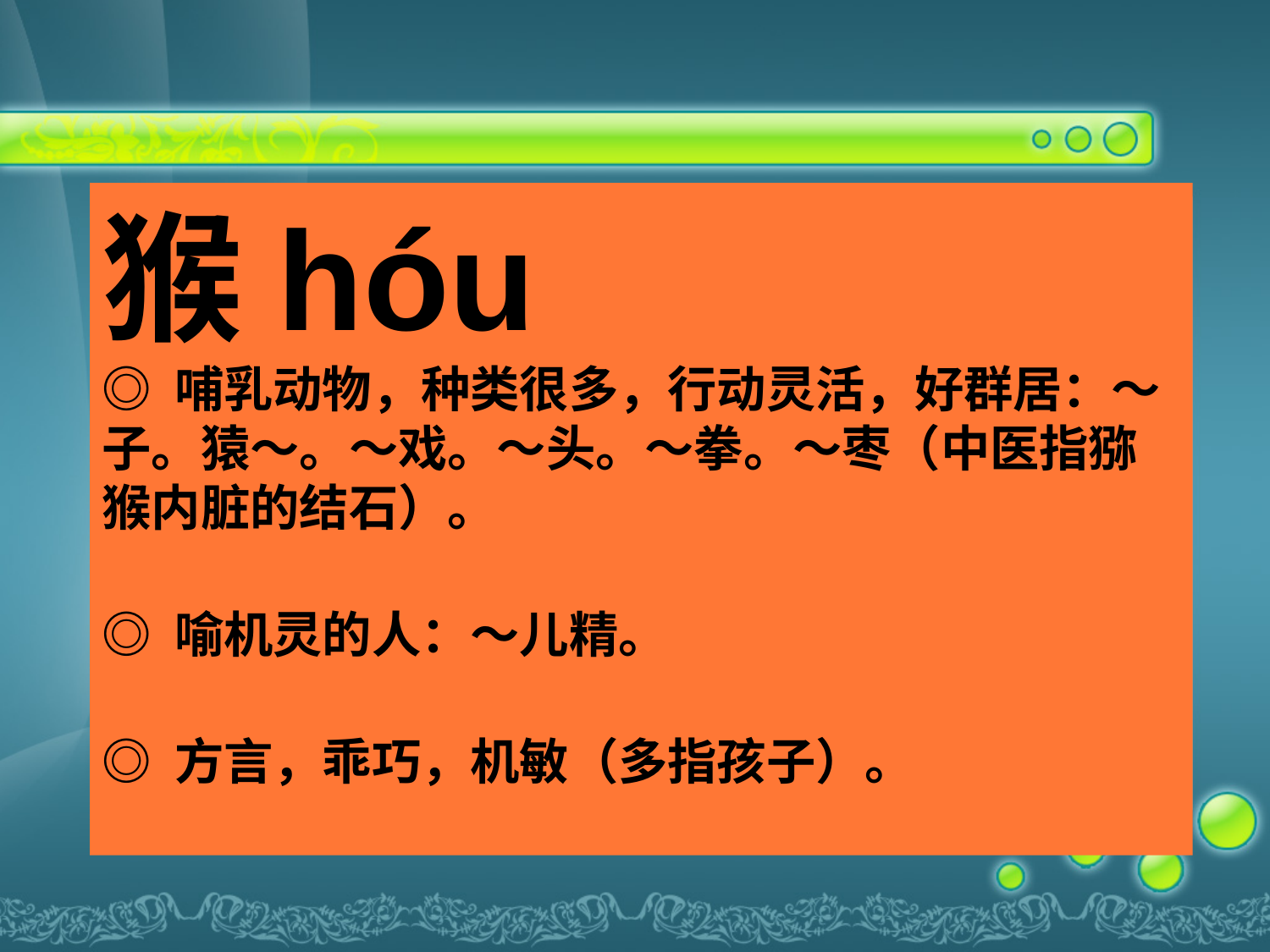

猴hóu
◎ 哺乳动物，种类很多，行动灵活，好群居：～子。猿～。～戏。～头。～拳。～枣（中医指猕猴内脏的结石）。

◎ 喻机灵的人：～儿精。

◎ 方言，乖巧，机敏（多指孩子）。